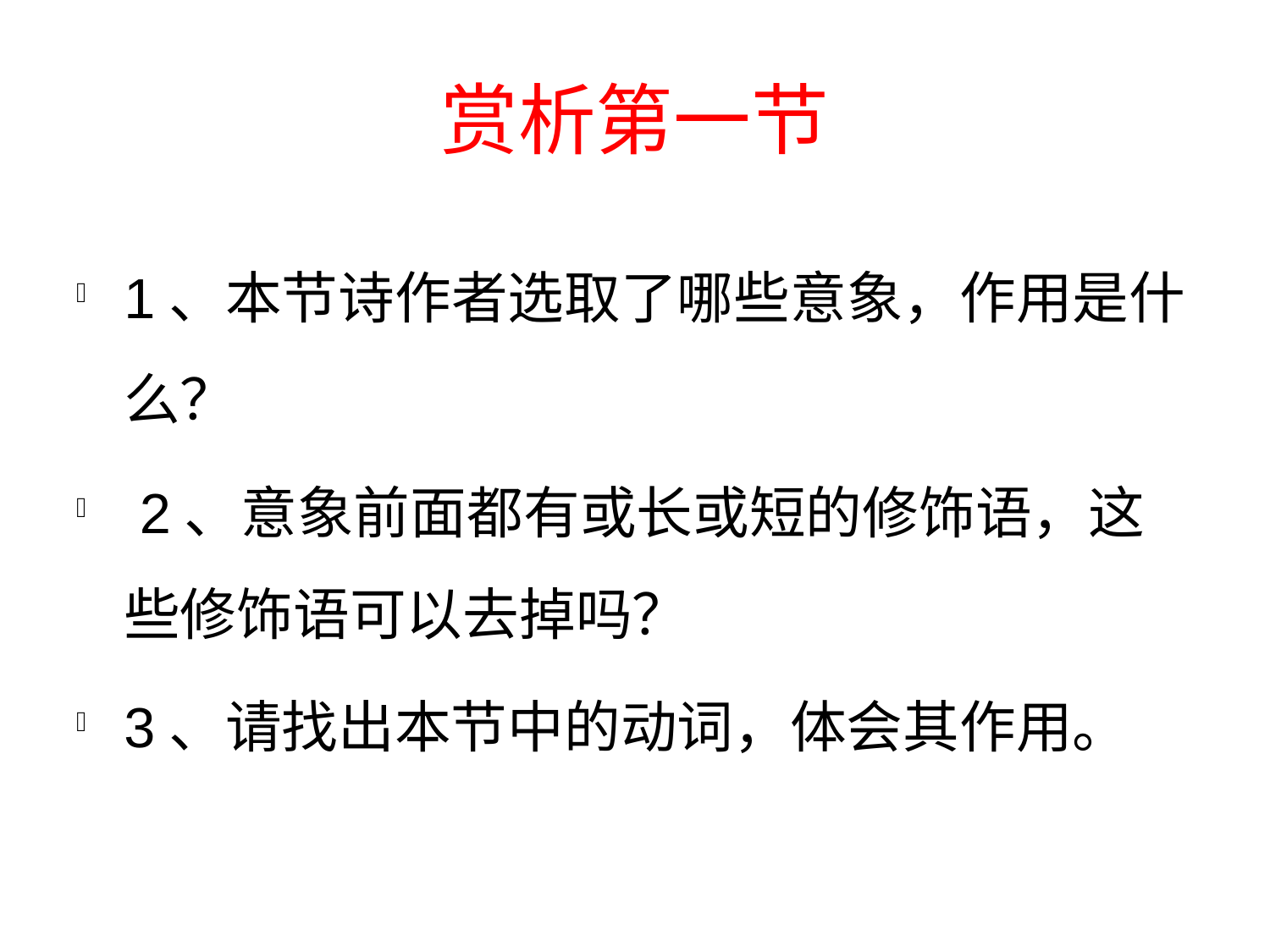

# 赏析第一节
1、本节诗作者选取了哪些意象，作用是什么？
 2、意象前面都有或长或短的修饰语，这些修饰语可以去掉吗？
3、请找出本节中的动词，体会其作用。